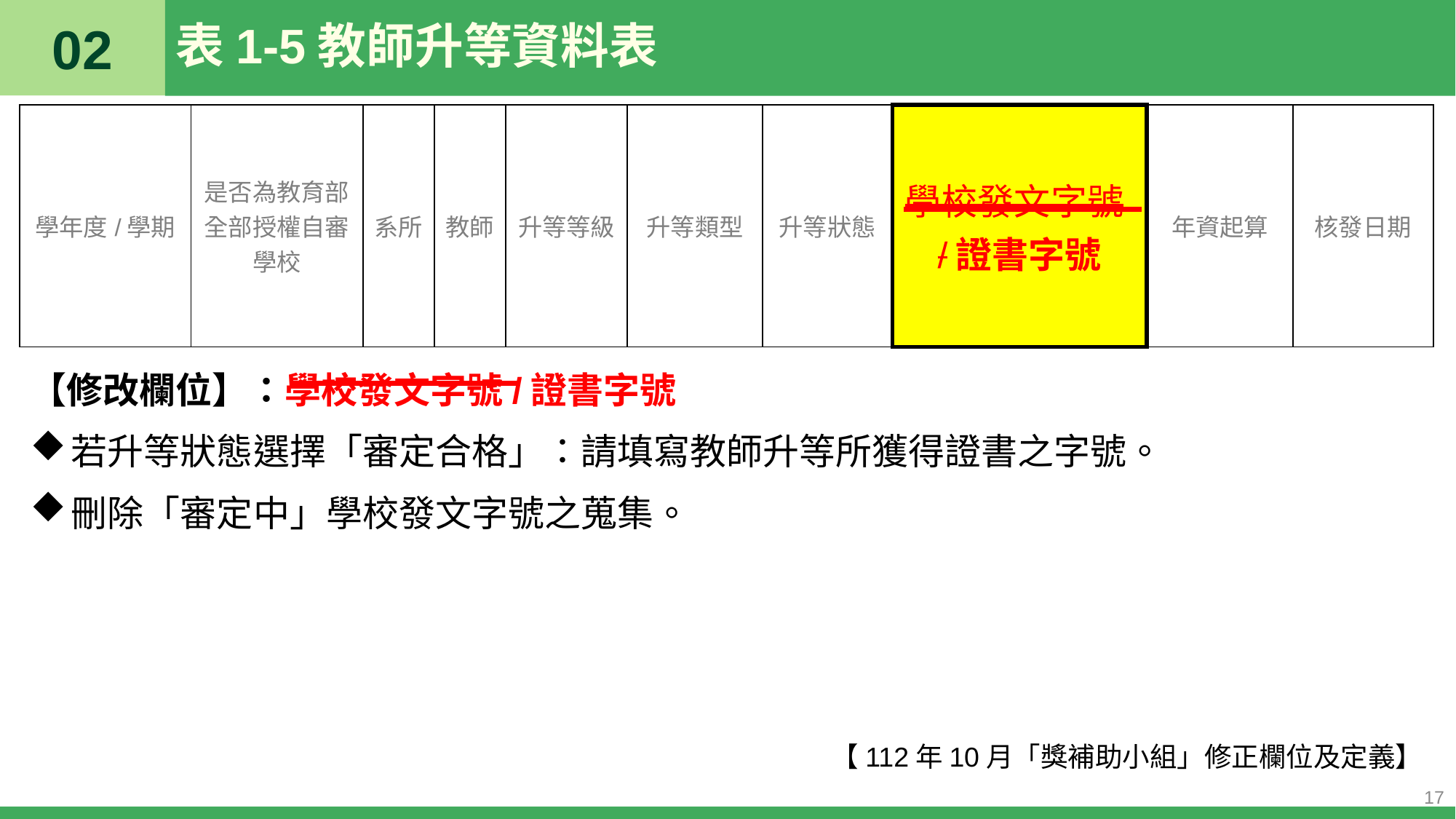

02
# 表1-5教師升等資料表
| 學年度/學期 | 是否為教育部全部授權自審學校 | 系所 | 教師 | 升等等級 | 升等類型 | 升等狀態 | 學校發文字號/證書字號 | 年資起算 | 核發日期 |
| --- | --- | --- | --- | --- | --- | --- | --- | --- | --- |
【修改欄位】：學校發文字號/證書字號
若升等狀態選擇「審定合格」：請填寫教師升等所獲得證書之字號。
刪除「審定中」學校發文字號之蒐集。

【112年10月「獎補助小組」修正欄位及定義】
17